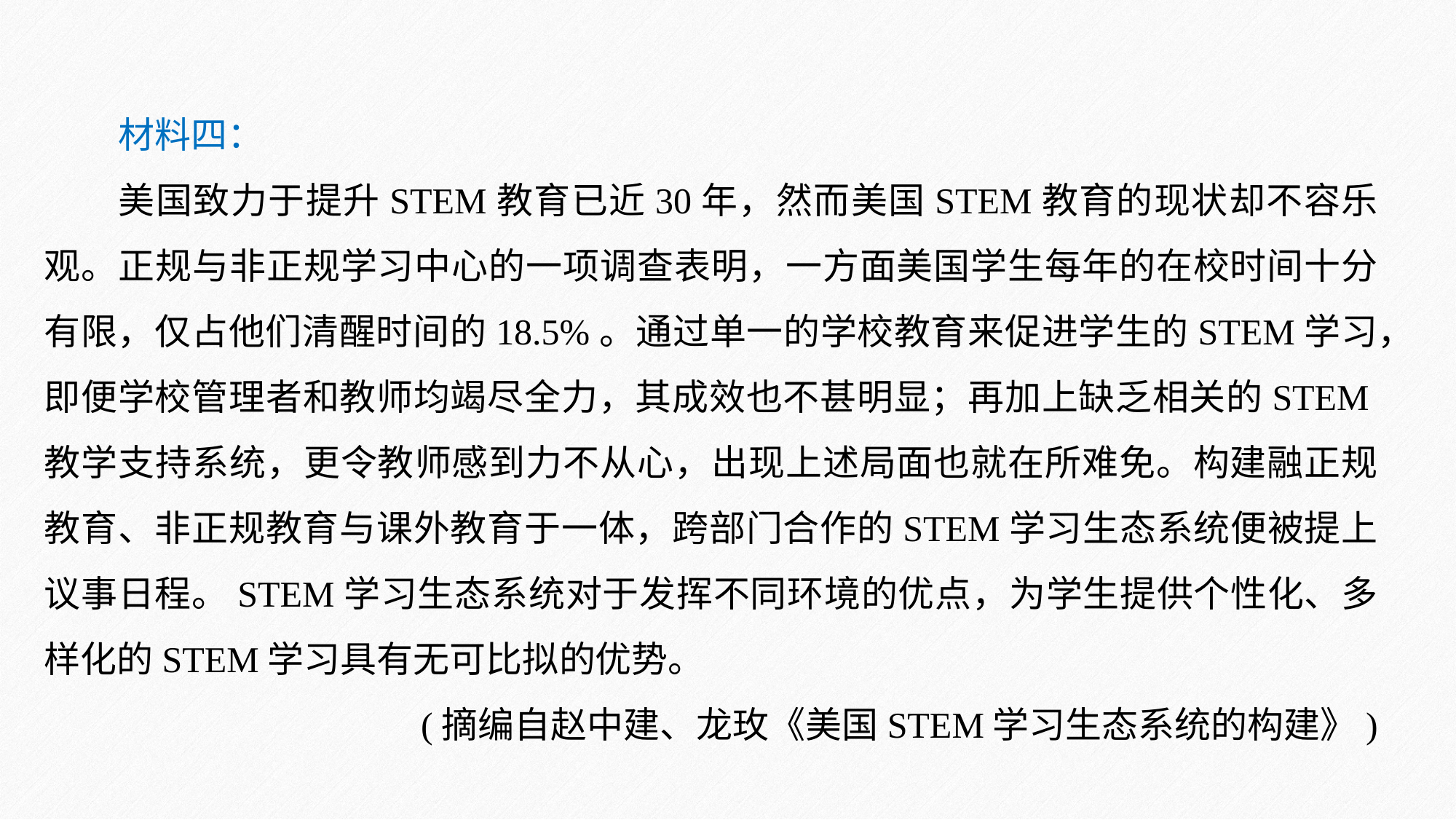

材料四：
美国致力于提升STEM教育已近30年，然而美国STEM教育的现状却不容乐观。正规与非正规学习中心的一项调查表明，一方面美国学生每年的在校时间十分有限，仅占他们清醒时间的18.5%。通过单一的学校教育来促进学生的STEM学习，即便学校管理者和教师均竭尽全力，其成效也不甚明显；再加上缺乏相关的STEM教学支持系统，更令教师感到力不从心，出现上述局面也就在所难免。构建融正规教育、非正规教育与课外教育于一体，跨部门合作的STEM学习生态系统便被提上议事日程。STEM学习生态系统对于发挥不同环境的优点，为学生提供个性化、多样化的STEM学习具有无可比拟的优势。
(摘编自赵中建、龙玫《美国STEM学习生态系统的构建》)